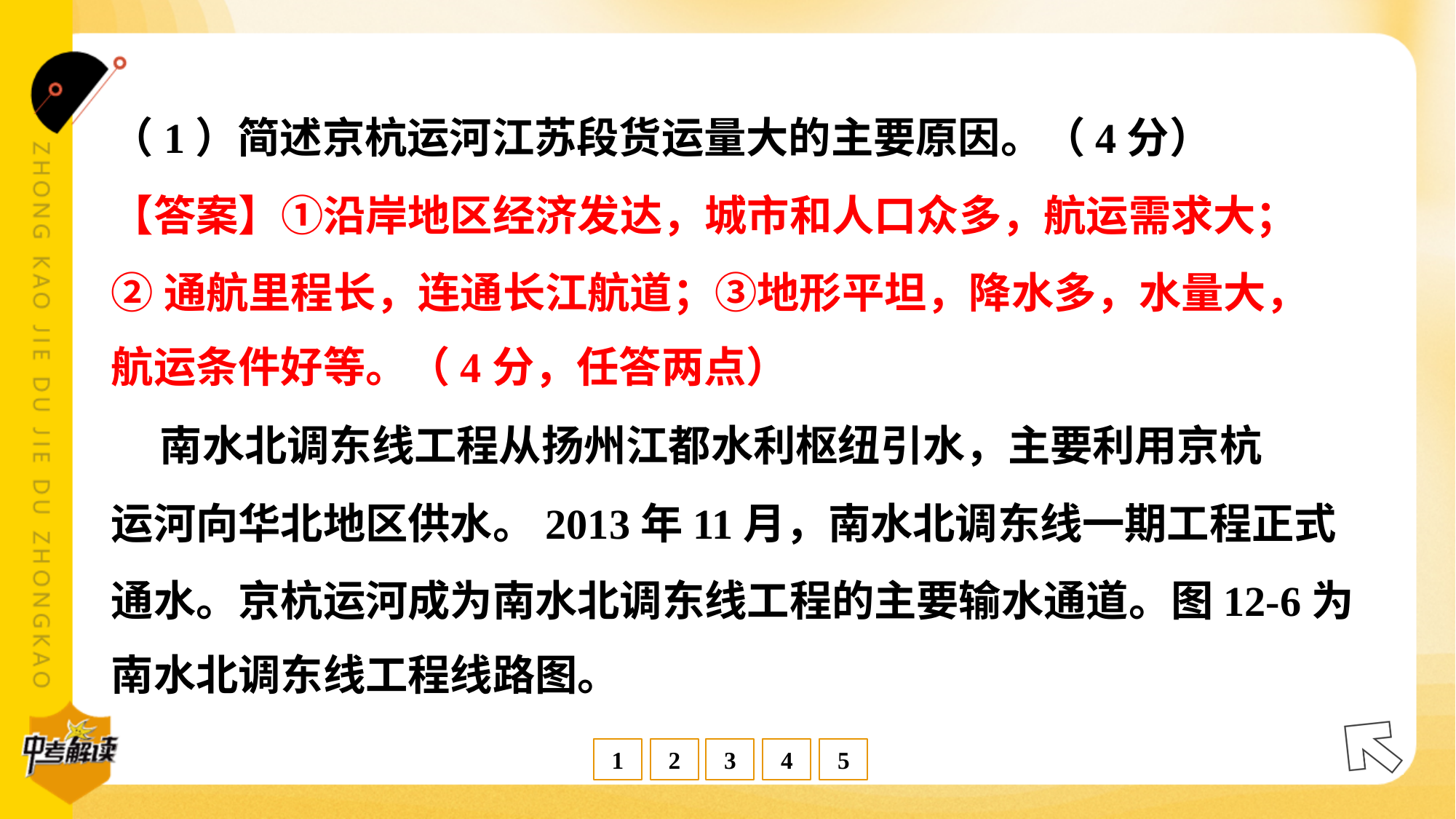

（1）简述京杭运河江苏段货运量大的主要原因。（4分）
【答案】①沿岸地区经济发达，城市和人口众多，航运需求大；
②通航里程长，连通长江航道；③地形平坦，降水多，水量大，
航运条件好等。（4分，任答两点）
    南水北调东线工程从扬州江都水利枢纽引水，主要利用京杭
运河向华北地区供水。2013年11月，南水北调东线一期工程正式
通水。京杭运河成为南水北调东线工程的主要输水通道。图12-6为
南水北调东线工程线路图。